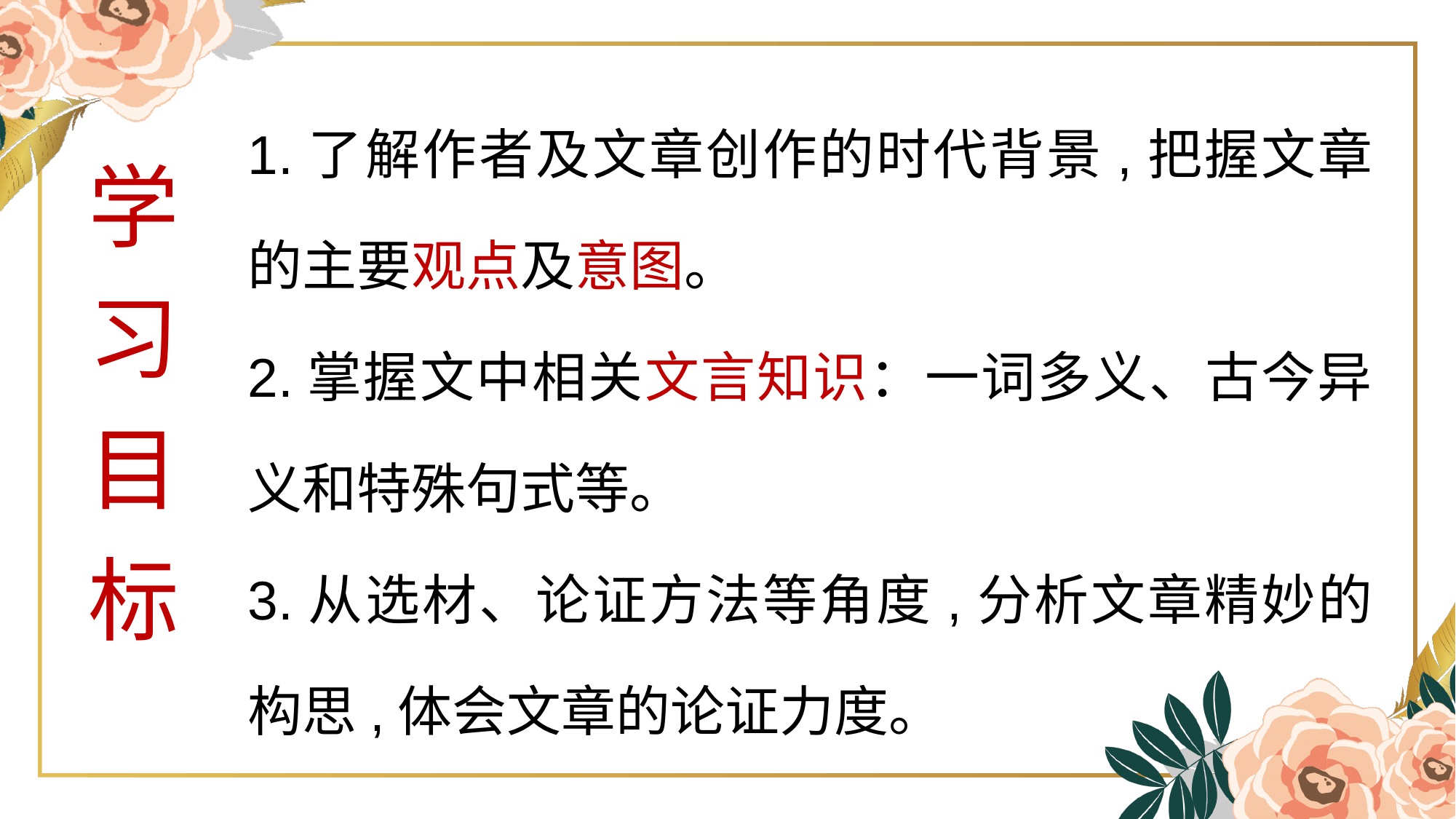

1.了解作者及文章创作的时代背景,把握文章的主要观点及意图。
2.掌握文中相关文言知识：一词多义、古今异义和特殊句式等。
3.从选材、论证方法等角度,分析文章精妙的构思,体会文章的论证力度。
学习目标